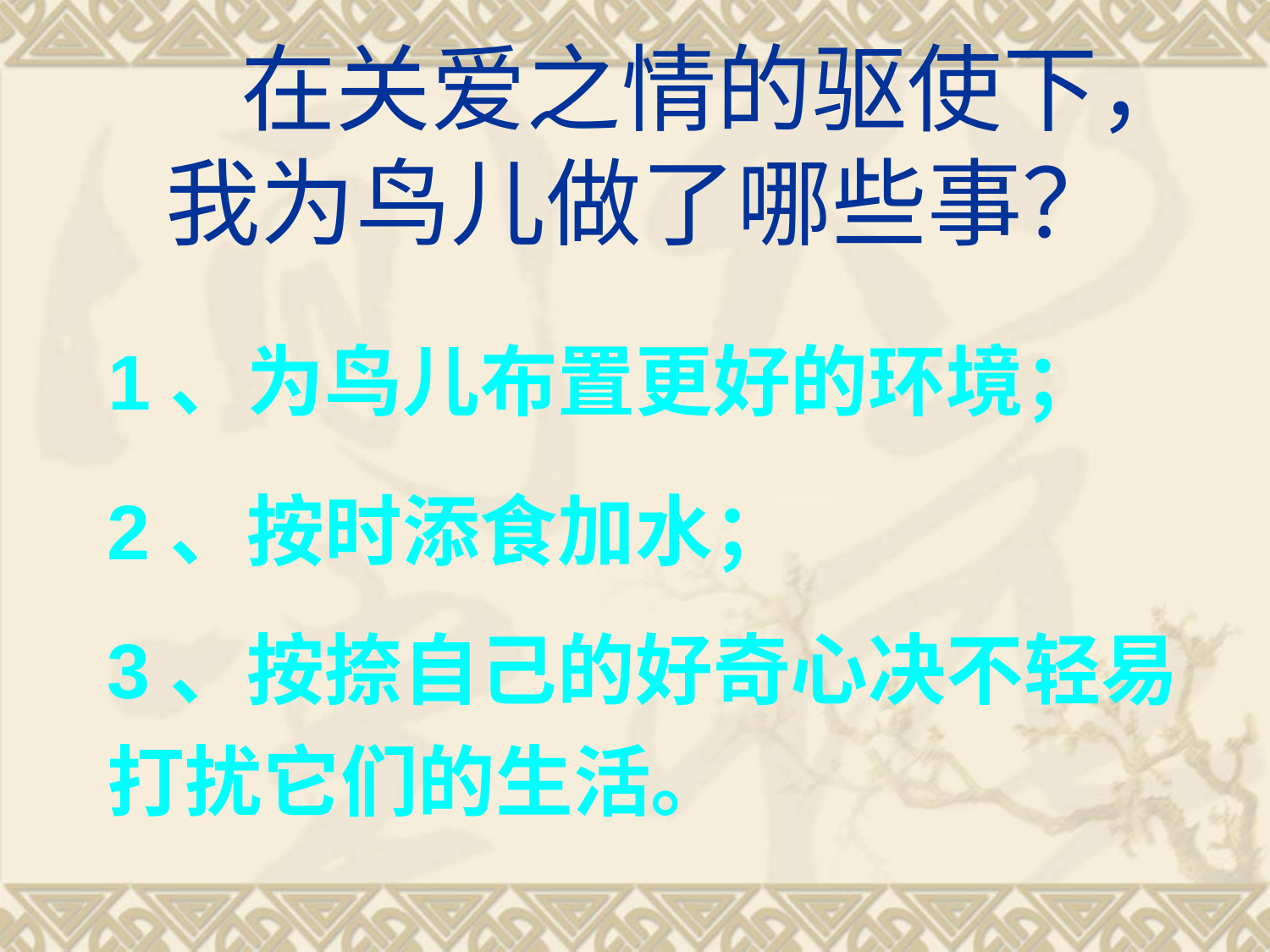

# 在关爱之情的驱使下，我为鸟儿做了哪些事？

1、为鸟儿布置更好的环境；
2、按时添食加水；
3、按捺自己的好奇心决不轻易
打扰它们的生活。